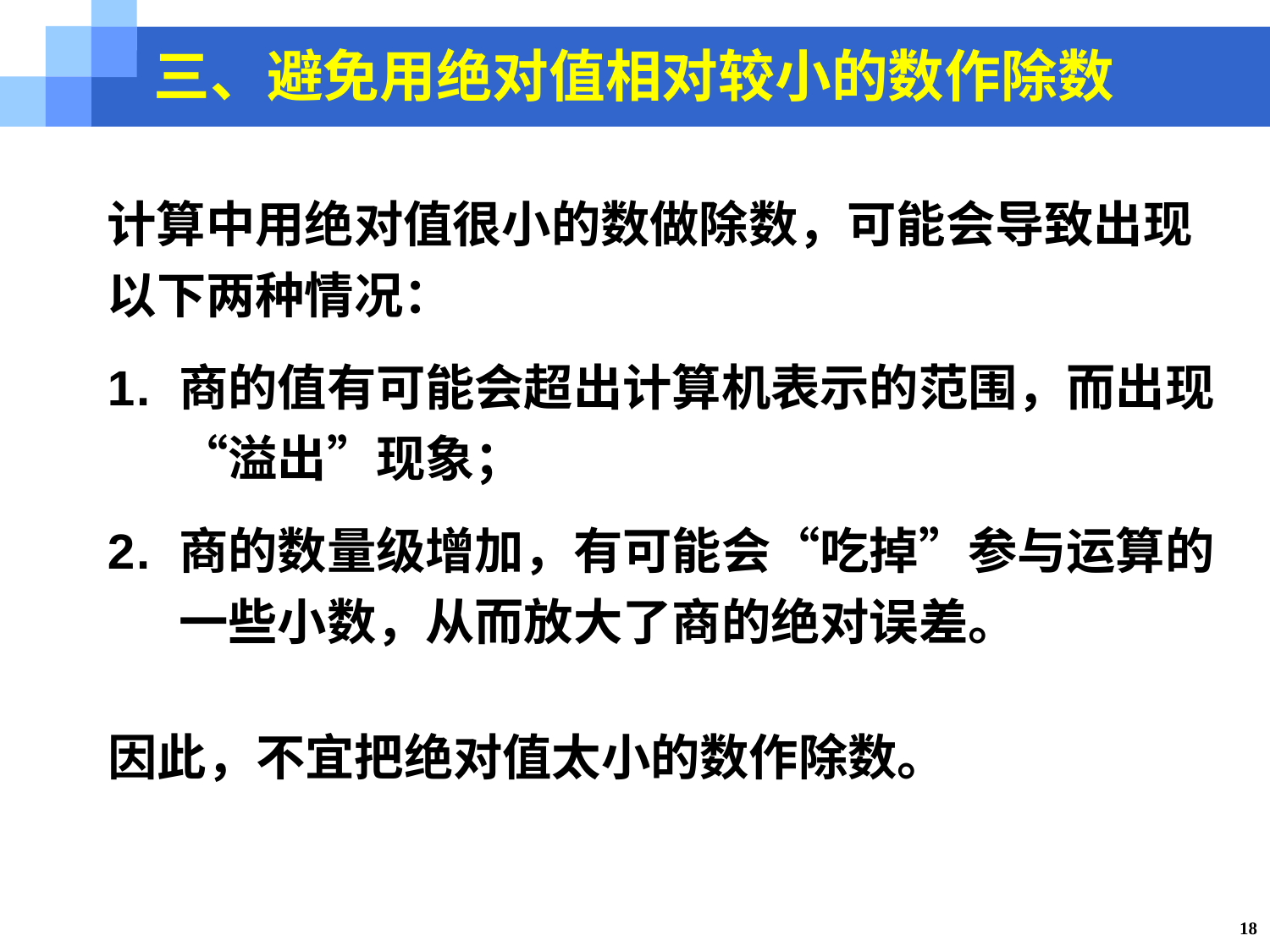

三、避免用绝对值相对较小的数作除数
计算中用绝对值很小的数做除数，可能会导致出现以下两种情况：
商的值有可能会超出计算机表示的范围，而出现“溢出”现象；
商的数量级增加，有可能会“吃掉”参与运算的一些小数，从而放大了商的绝对误差。
因此，不宜把绝对值太小的数作除数。
18